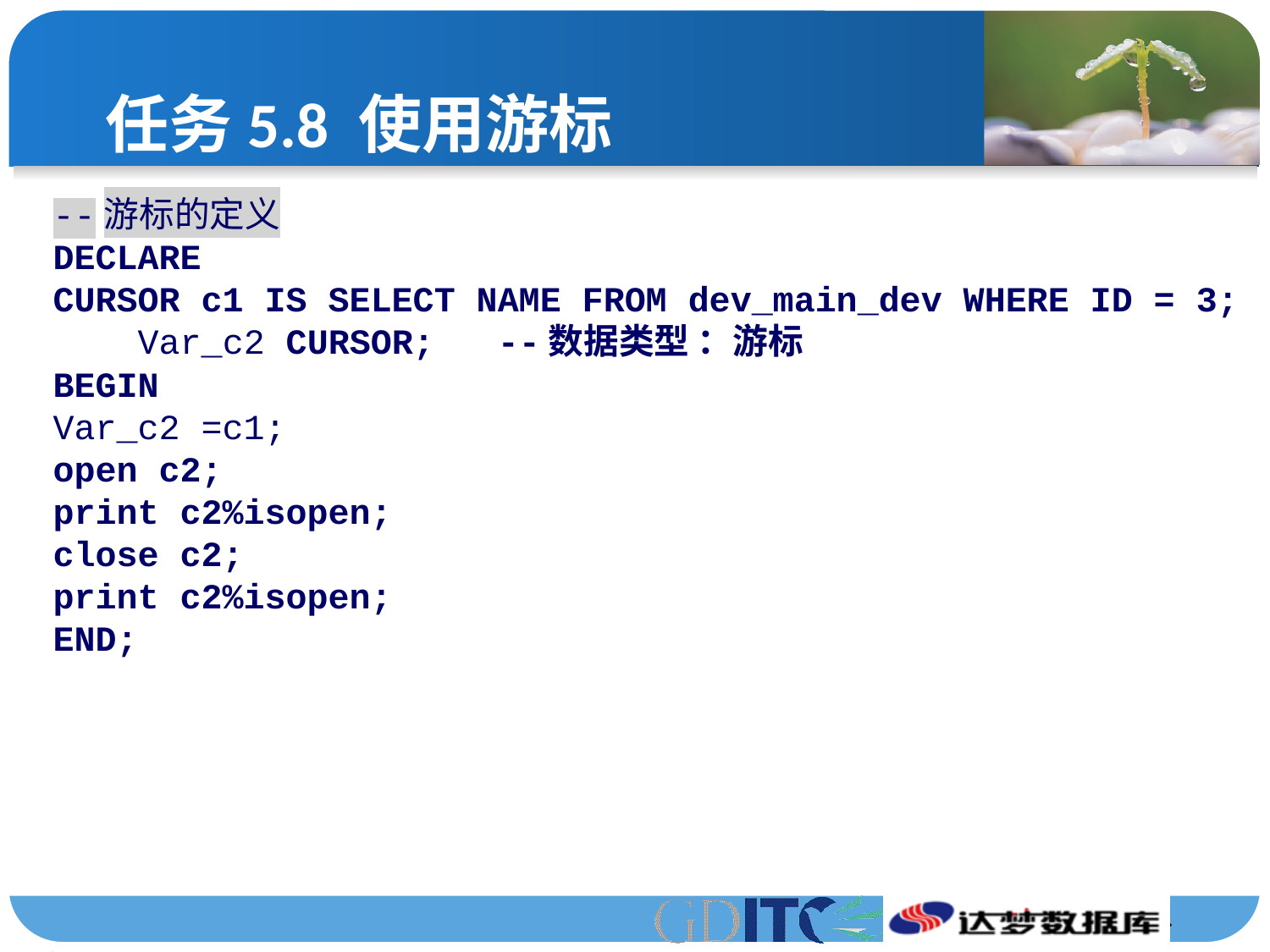

# 任务5.8 使用游标
--游标的定义
DECLARE
CURSOR c1 IS SELECT NAME FROM dev_main_dev WHERE ID = 3;
    Var_c2 CURSOR;   --数据类型 ：游标
BEGIN
Var_c2 =c1;
open c2;
print c2%isopen;
close c2;
print c2%isopen;
END;